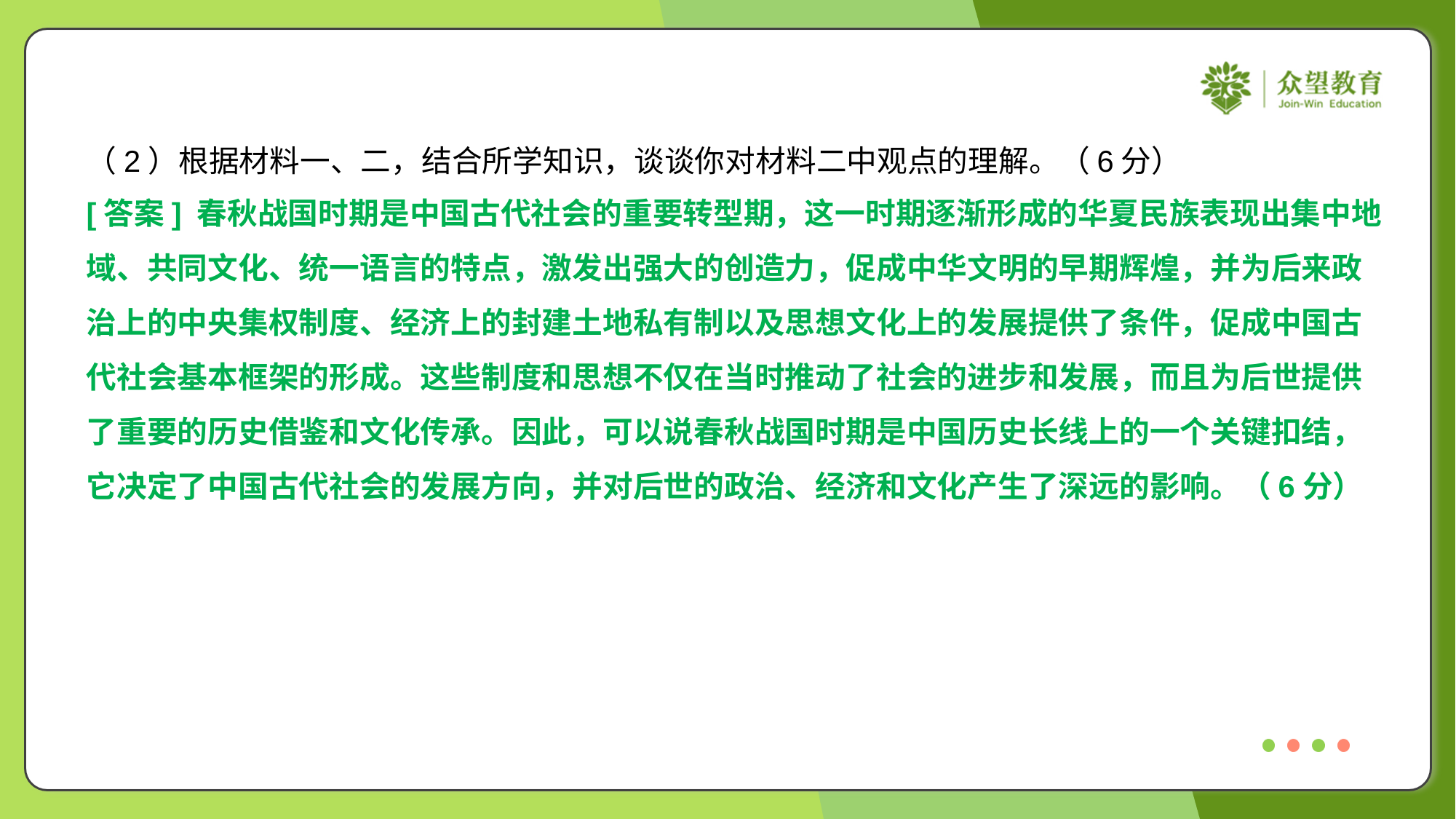

（2）根据材料一、二，结合所学知识，谈谈你对材料二中观点的理解。（6分）
[答案] 春秋战国时期是中国古代社会的重要转型期，这一时期逐渐形成的华夏民族表现出集中地
域、共同文化、统一语言的特点，激发出强大的创造力，促成中华文明的早期辉煌，并为后来政
治上的中央集权制度、经济上的封建土地私有制以及思想文化上的发展提供了条件，促成中国古
代社会基本框架的形成。这些制度和思想不仅在当时推动了社会的进步和发展，而且为后世提供
了重要的历史借鉴和文化传承。因此，可以说春秋战国时期是中国历史长线上的一个关键扣结，
它决定了中国古代社会的发展方向，并对后世的政治、经济和文化产生了深远的影响。（6分）